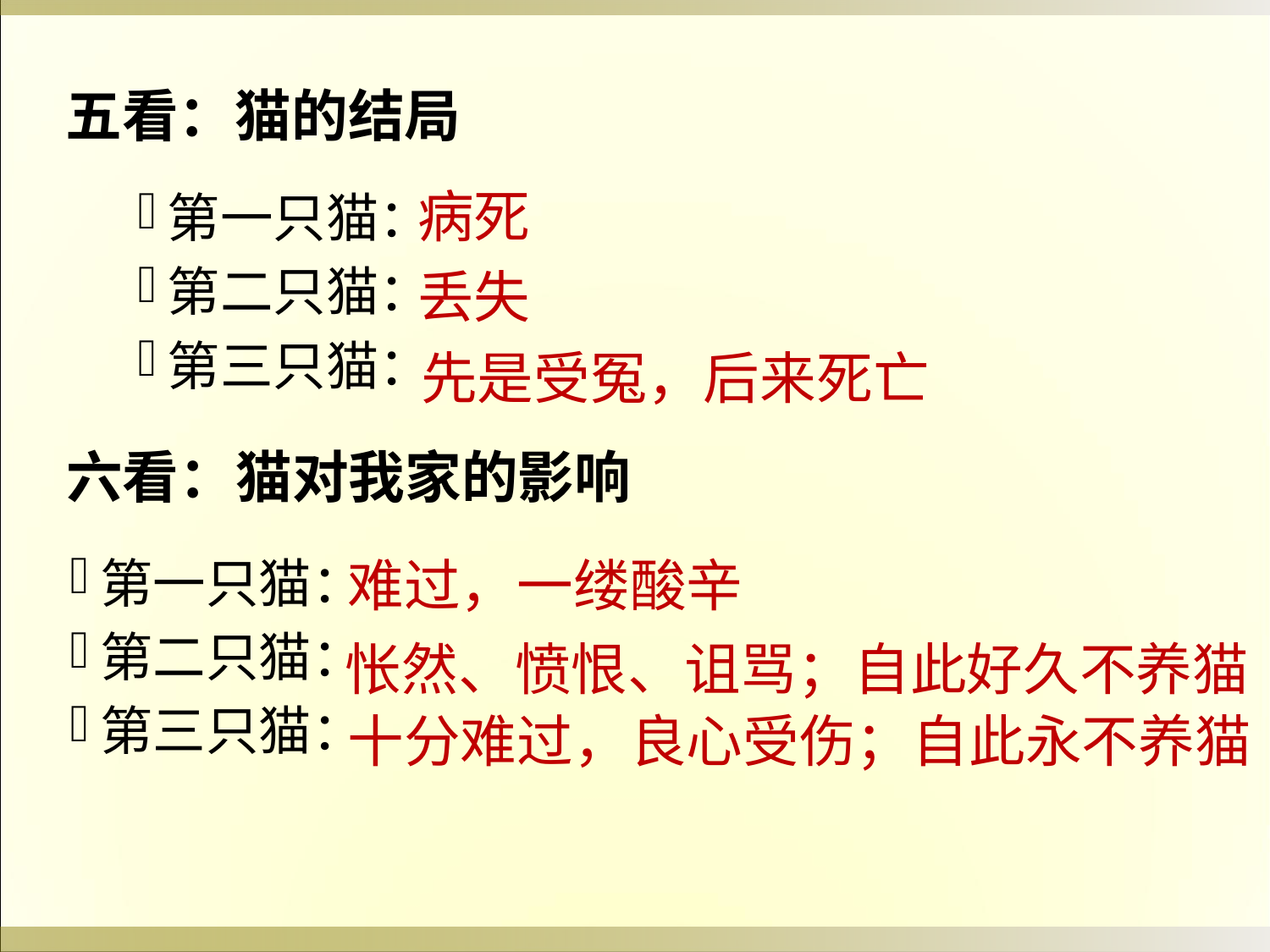

五看：猫的结局
病死
第一只猫：
第二只猫：
第三只猫：
丢失
先是受冤，后来死亡
六看：猫对我家的影响
第一只猫：
第二只猫：
第三只猫：
难过，一缕酸辛
怅然、愤恨、诅骂；自此好久不养猫
十分难过，良心受伤；自此永不养猫